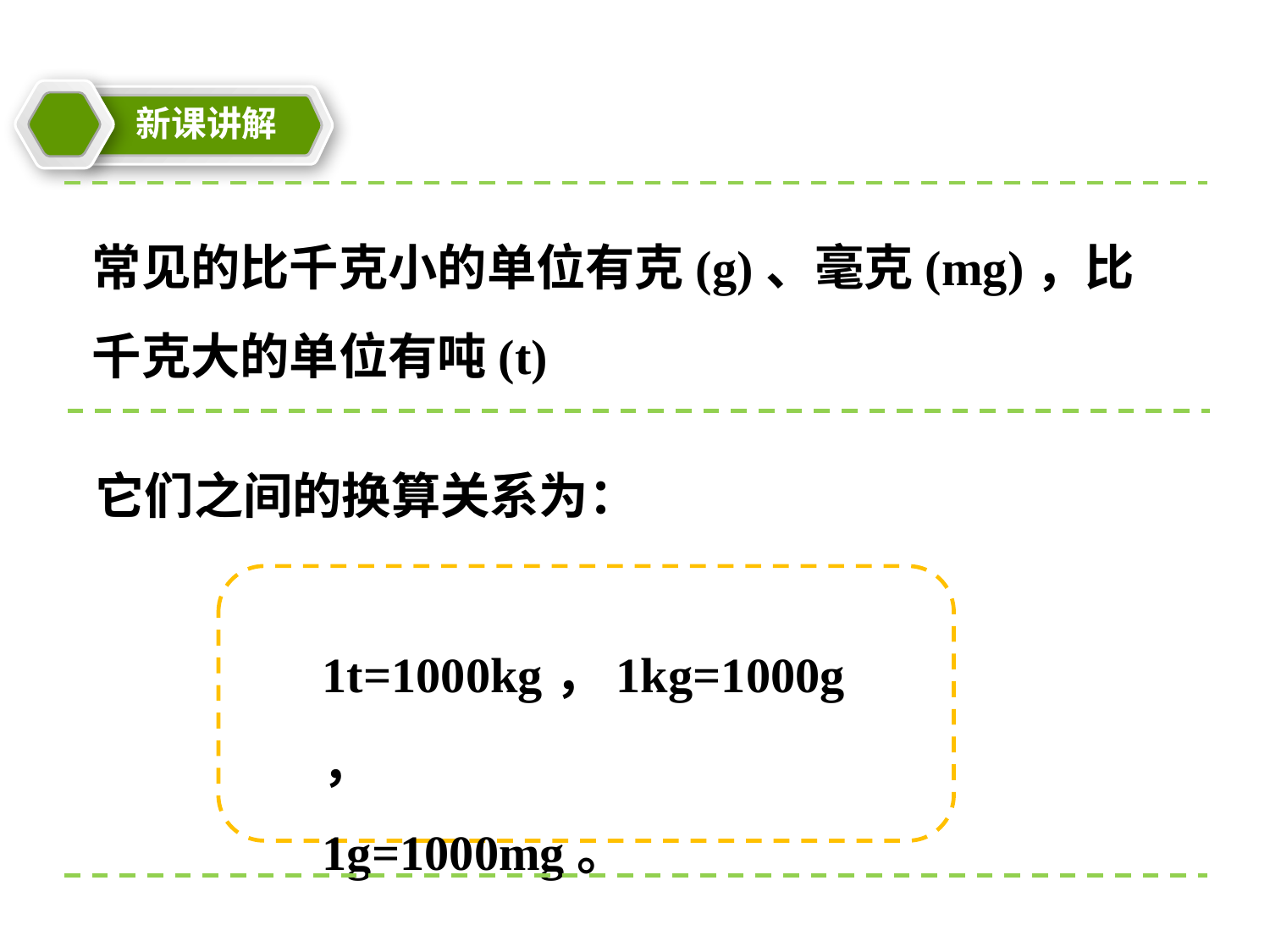

新课讲解
教学目标
常见的比千克小的单位有克(g)、毫克(mg)，比千克大的单位有吨(t)
它们之间的换算关系为：

1t=1000kg，1kg=1000g，
1g=1000mg。